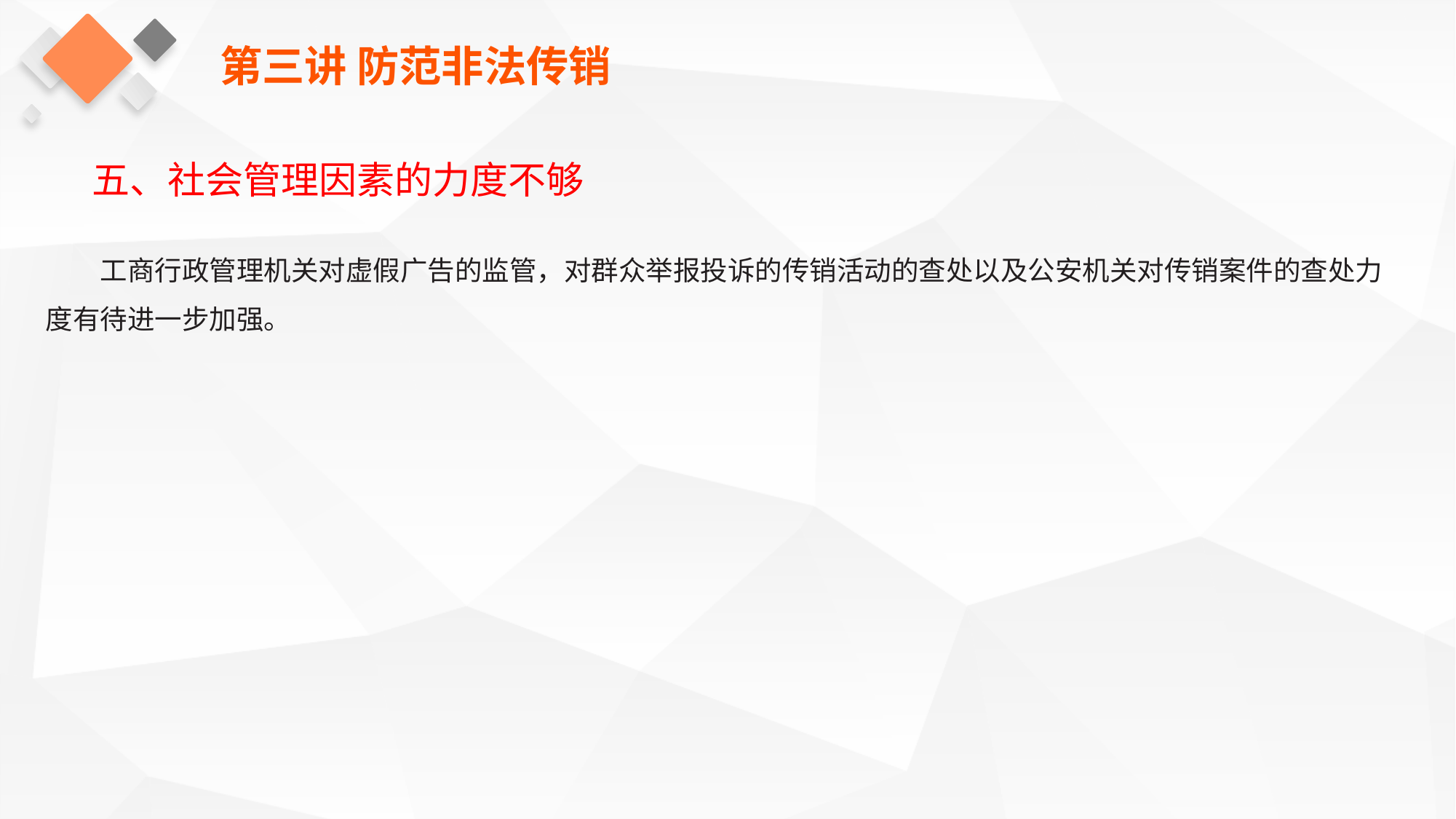

第三讲 防范非法传销
五、社会管理因素的力度不够
工商行政管理机关对虚假广告的监管，对群众举报投诉的传销活动的查处以及公安机关对传销案件的查处力度有待进一步加强。